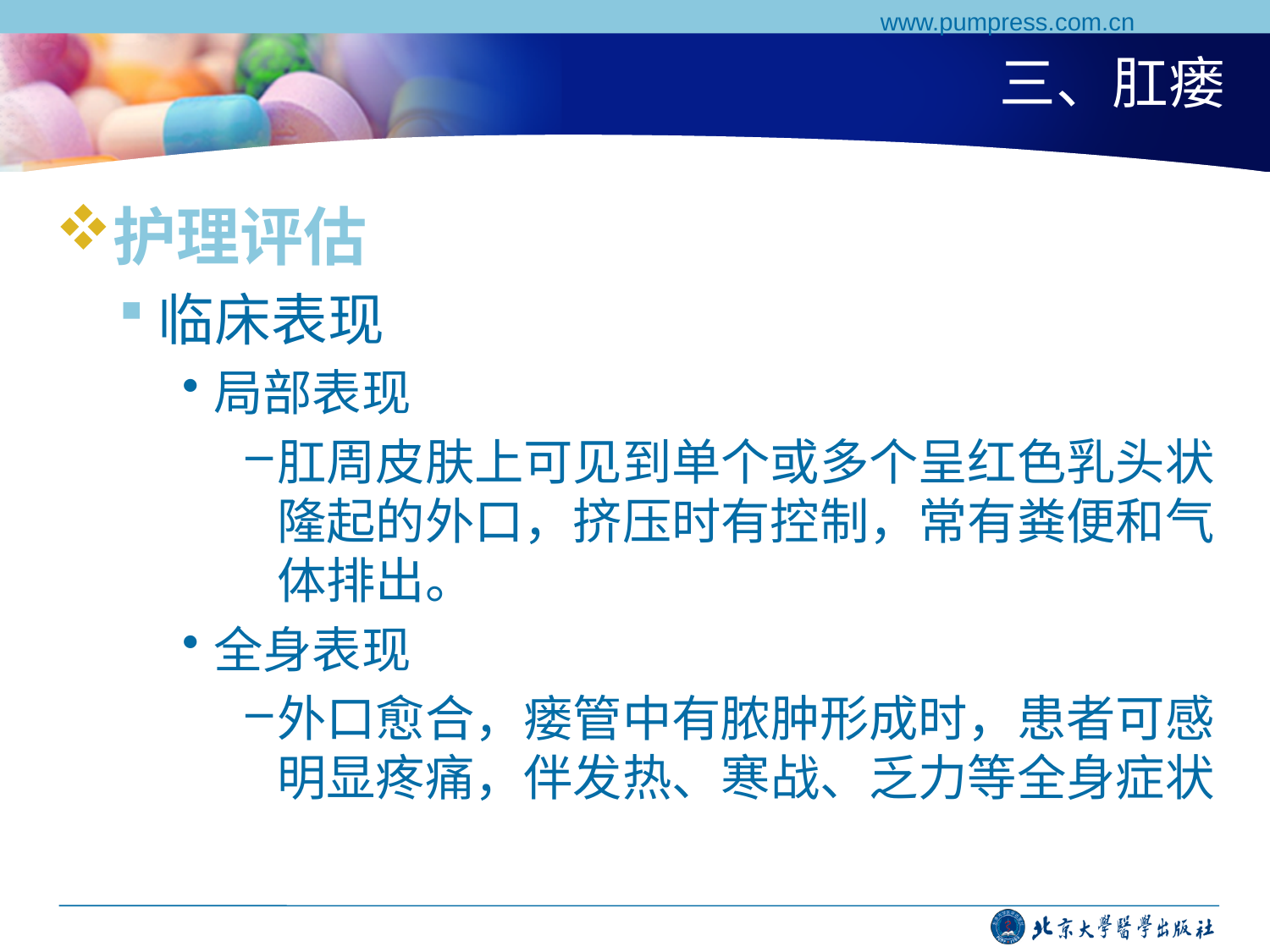

www.pumpress.com.cn
# 三、肛瘘
护理评估
临床表现
局部表现
肛周皮肤上可见到单个或多个呈红色乳头状隆起的外口，挤压时有控制，常有粪便和气体排出。
全身表现
外口愈合，瘘管中有脓肿形成时，患者可感明显疼痛，伴发热、寒战、乏力等全身症状